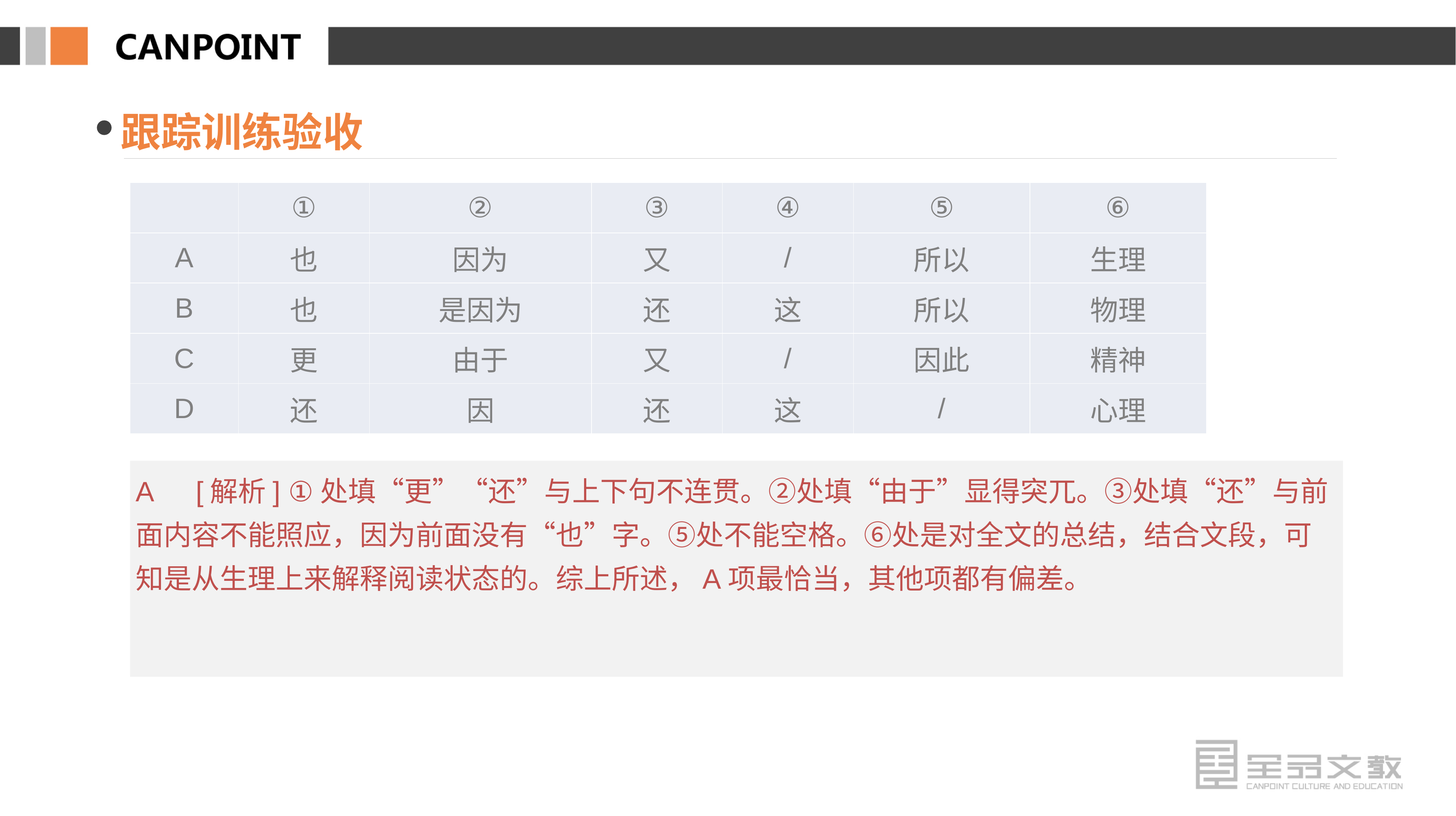

跟踪训练验收

|  | ① | ② | ③ | ④ | ⑤ | ⑥ |
| --- | --- | --- | --- | --- | --- | --- |
| A | 也 | 因为 | 又 | / | 所以 | 生理 |
| B | 也 | 是因为 | 还 | 这 | 所以 | 物理 |
| C | 更 | 由于 | 又 | / | 因此 | 精神 |
| D | 还 | 因 | 还 | 这 | / | 心理 |

A　[解析] ①处填“更”“还”与上下句不连贯。②处填“由于”显得突兀。③处填“还”与前面内容不能照应，因为前面没有“也”字。⑤处不能空格。⑥处是对全文的总结，结合文段，可知是从生理上来解释阅读状态的。综上所述，A项最恰当，其他项都有偏差。